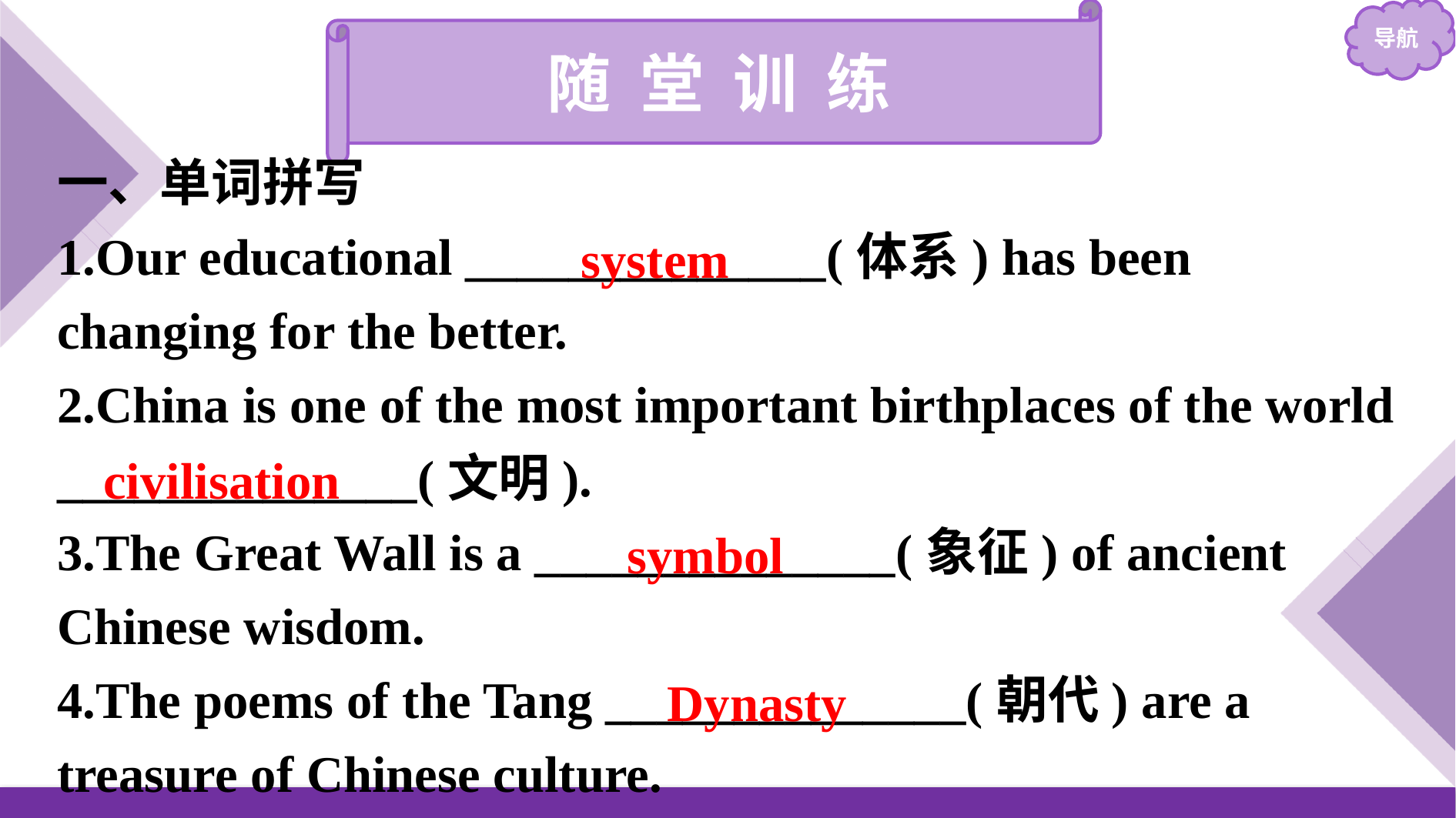

随  堂  训  练
一、单词拼写
1.Our educational ______________(体系) has been changing for the better.
2.China is one of the most important birthplaces of the world ______________(文明).
3.The Great Wall is a ______________(象征) of ancient Chinese wisdom.
4.The poems of the Tang ______________(朝代) are a treasure of Chinese culture.
system
civilisation
symbol
Dynasty